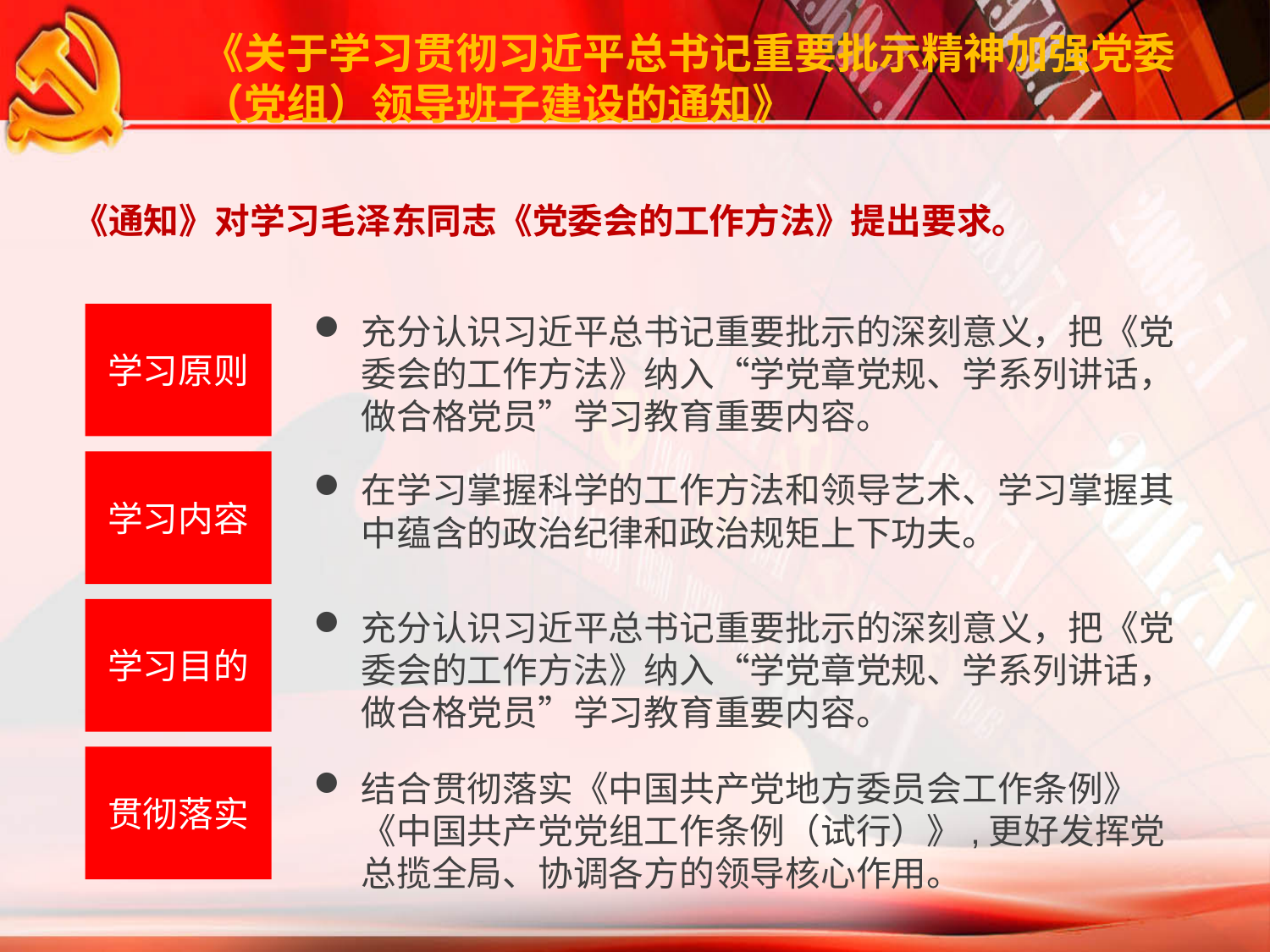

《关于学习贯彻习近平总书记重要批示精神加强党委（党组）领导班子建设的通知》
《通知》对学习毛泽东同志《党委会的工作方法》提出要求。
学习原则
充分认识习近平总书记重要批示的深刻意义，把《党委会的工作方法》纳入“学党章党规、学系列讲话，做合格党员”学习教育重要内容。
学习内容
在学习掌握科学的工作方法和领导艺术、学习掌握其中蕴含的政治纪律和政治规矩上下功夫。
学习目的
充分认识习近平总书记重要批示的深刻意义，把《党委会的工作方法》纳入“学党章党规、学系列讲话，做合格党员”学习教育重要内容。
贯彻落实
结合贯彻落实《中国共产党地方委员会工作条例》《中国共产党党组工作条例（试行）》,更好发挥党总揽全局、协调各方的领导核心作用。